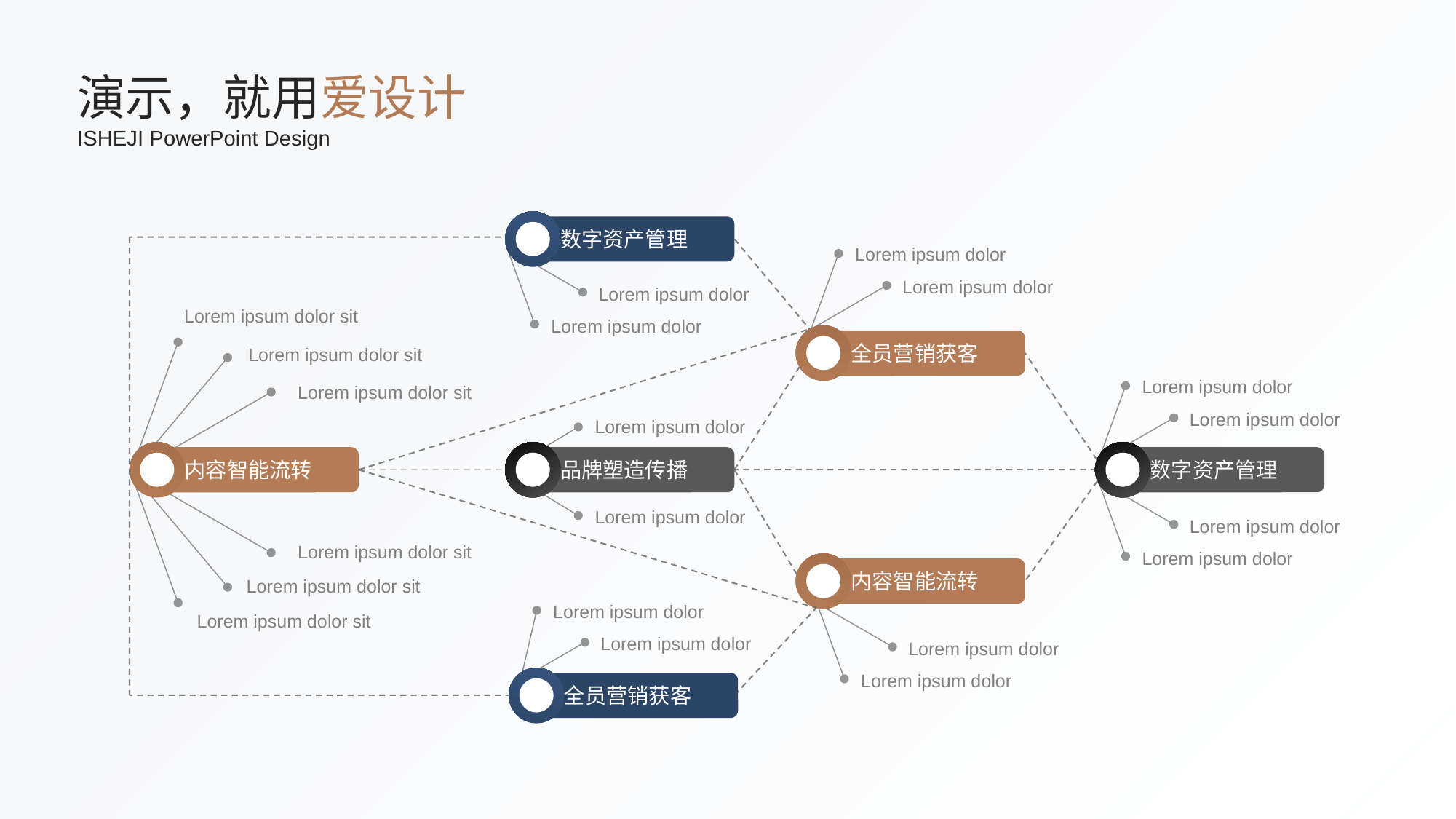

演示，就用爱设计
ISHEJI PowerPoint Design

数字资产管理

Lorem ipsum dolor
Lorem ipsum dolor
Lorem ipsum dolor
Lorem ipsum dolor sit
Lorem ipsum dolor

全员营销获客
Lorem ipsum dolor sit

Lorem ipsum dolor
Lorem ipsum dolor sit
Lorem ipsum dolor
Lorem ipsum dolor

内容智能流转
品牌塑造传播
数字资产管理

Lorem ipsum dolor
Lorem ipsum dolor
Lorem ipsum dolor sit
Lorem ipsum dolor

内容智能流转

Lorem ipsum dolor sit
Lorem ipsum dolor
Lorem ipsum dolor sit
Lorem ipsum dolor
Lorem ipsum dolor
Lorem ipsum dolor

全员营销获客